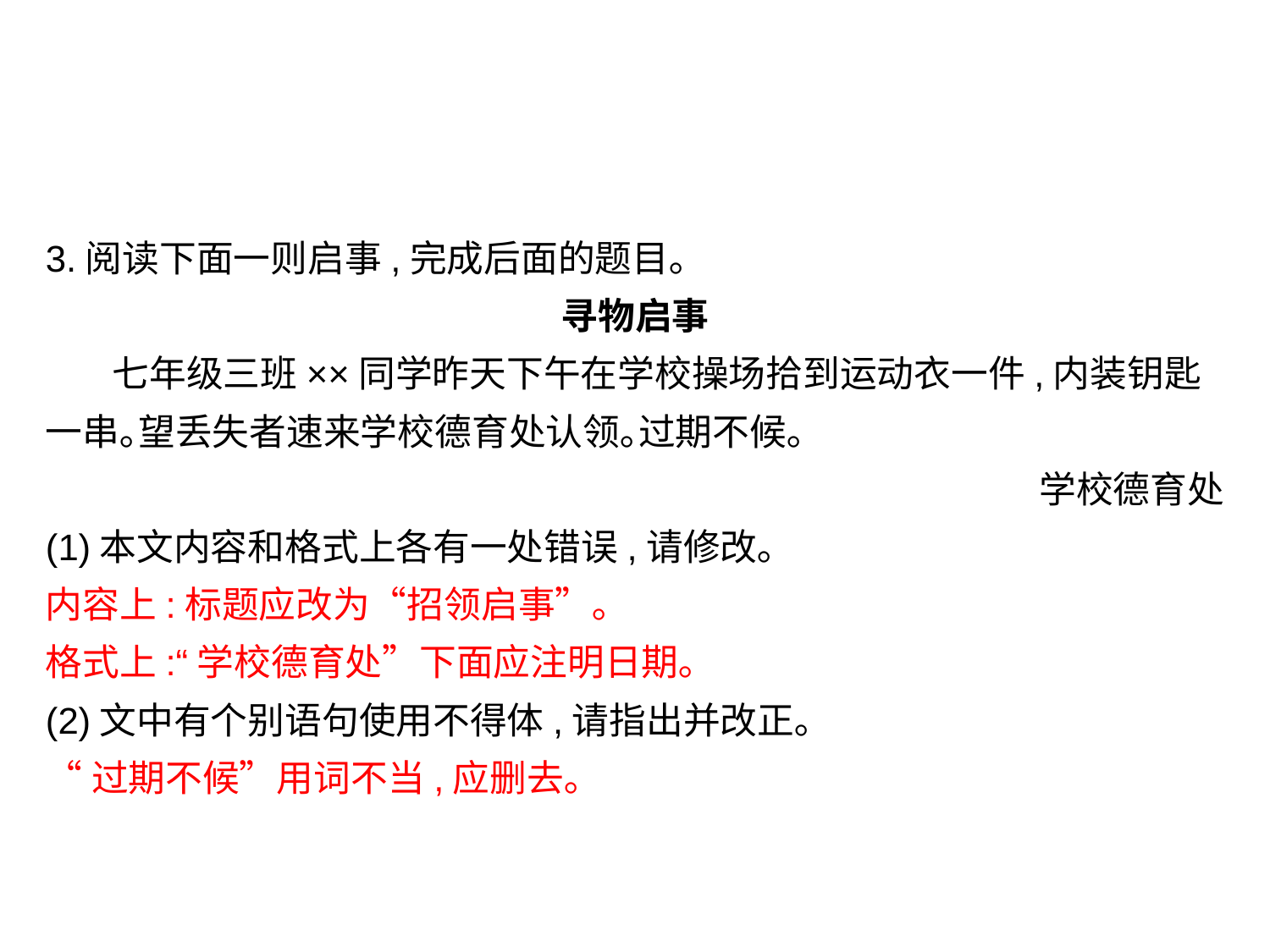

3.阅读下面一则启事,完成后面的题目｡
寻物启事
       七年级三班××同学昨天下午在学校操场拾到运动衣一件,内装钥匙一串｡望丢失者速来学校德育处认领｡过期不候｡
学校德育处
(1)本文内容和格式上各有一处错误,请修改｡
内容上:标题应改为“招领启事”｡
格式上:“学校德育处”下面应注明日期｡
(2)文中有个别语句使用不得体,请指出并改正｡
“过期不候”用词不当,应删去｡